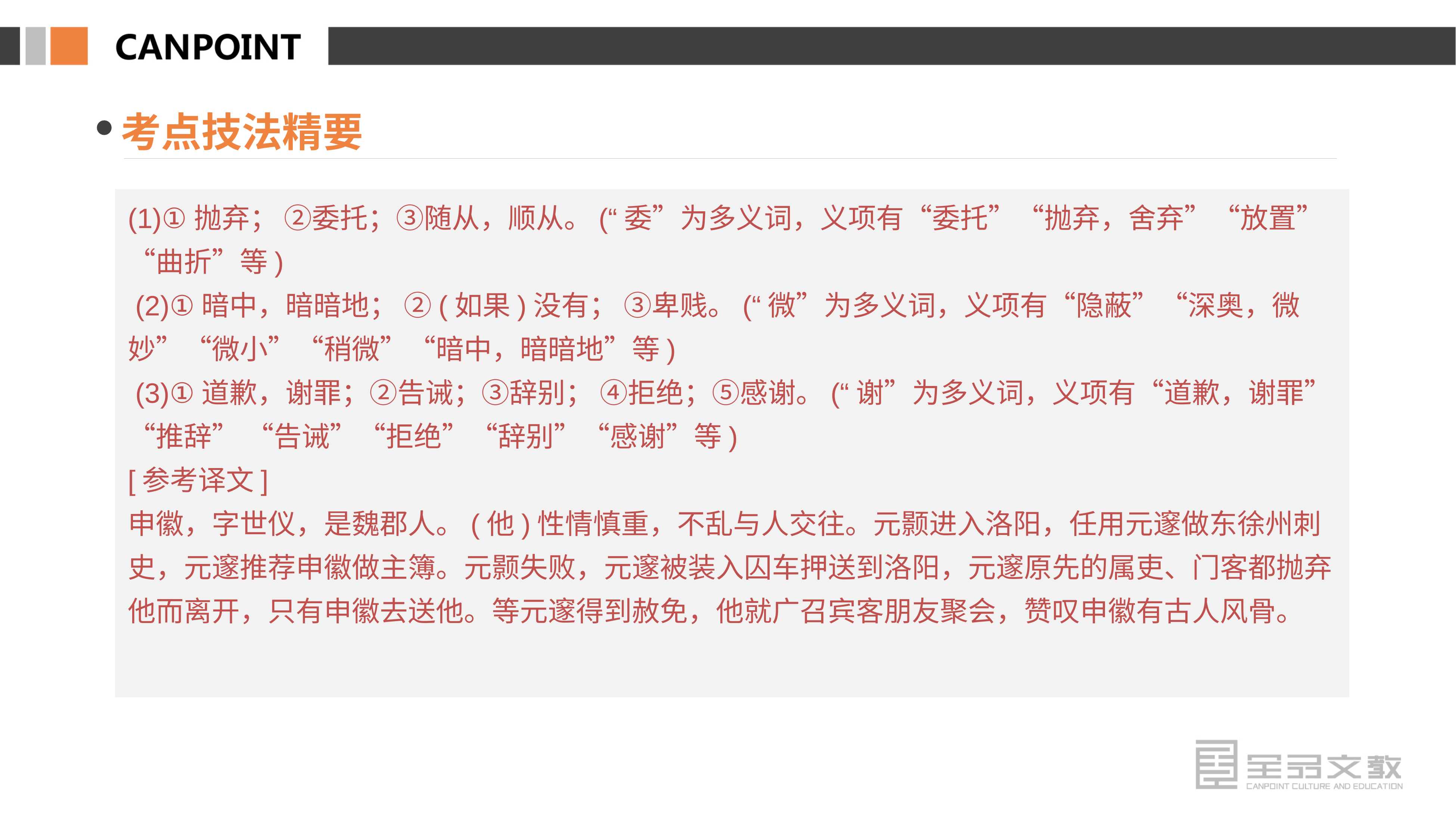

考点技法精要

(1)①抛弃； ②委托；③随从，顺从。(“委”为多义词，义项有“委托”“抛弃，舍弃”“放置”“曲折”等)
 (2)①暗中，暗暗地； ②(如果)没有； ③卑贱。(“微”为多义词，义项有“隐蔽”“深奥，微妙”“微小”“稍微”“暗中，暗暗地”等)
 (3)①道歉，谢罪；②告诫；③辞别； ④拒绝；⑤感谢。(“谢”为多义词，义项有“道歉，谢罪”“推辞” “告诫”“拒绝”“辞别”“感谢”等)
[参考译文]
申徽，字世仪，是魏郡人。(他)性情慎重，不乱与人交往。元颢进入洛阳，任用元邃做东徐州刺史，元邃推荐申徽做主簿。元颢失败，元邃被装入囚车押送到洛阳，元邃原先的属吏、门客都抛弃他而离开，只有申徽去送他。等元邃得到赦免，他就广召宾客朋友聚会，赞叹申徽有古人风骨。